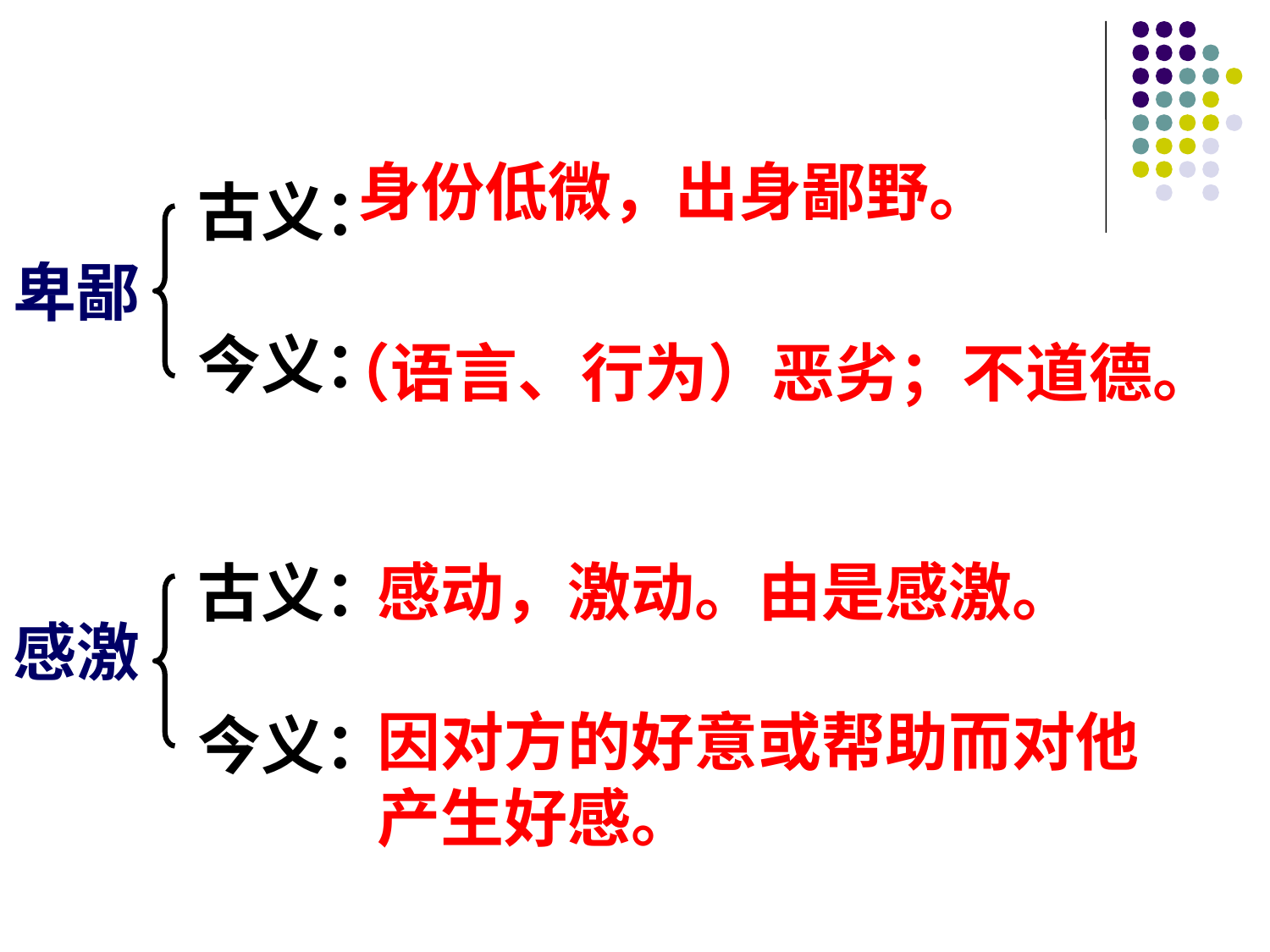

身份低微，出身鄙野。

古义：

今义：

古义：

今义：

卑鄙
（语言、行为）恶劣；不道德。
感动，激动。由是感激。

感激
因对方的好意或帮助而对他产生好感。